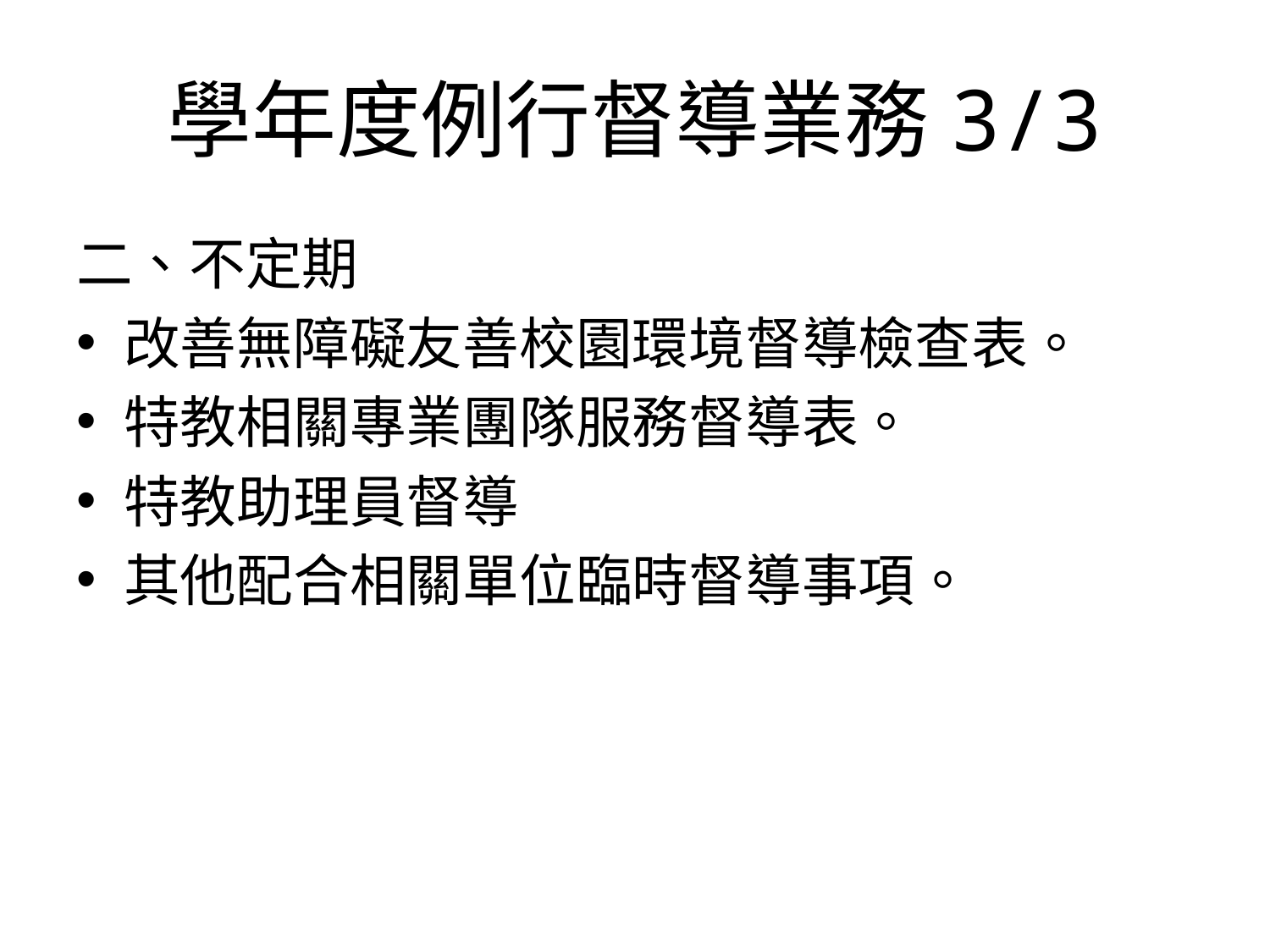

# 學年度例行督導業務3/3
二、不定期
改善無障礙友善校園環境督導檢查表。
特教相關專業團隊服務督導表。
特教助理員督導
其他配合相關單位臨時督導事項。